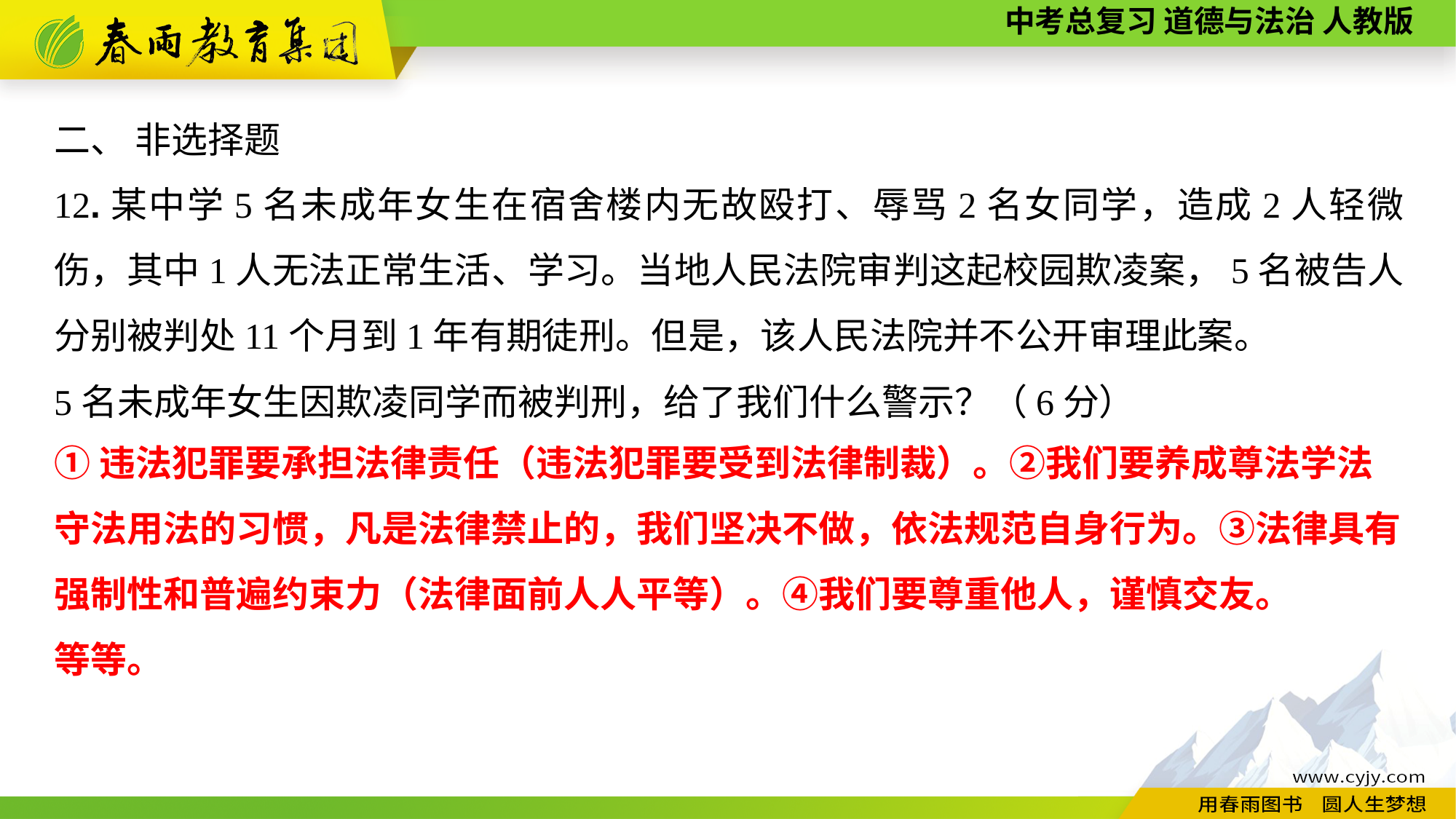

二、 非选择题
12.某中学5名未成年女生在宿舍楼内无故殴打、辱骂2名女同学，造成2人轻微伤，其中1人无法正常生活、学习。当地人民法院审判这起校园欺凌案，5名被告人分别被判处11个月到1年有期徒刑。但是，该人民法院并不公开审理此案。
5名未成年女生因欺凌同学而被判刑，给了我们什么警示？（6分）
①违法犯罪要承担法律责任（违法犯罪要受到法律制裁）。②我们要养成尊法学法守法用法的习惯，凡是法律禁止的，我们坚决不做，依法规范自身行为。③法律具有强制性和普遍约束力（法律面前人人平等）。④我们要尊重他人，谨慎交友。
等等。